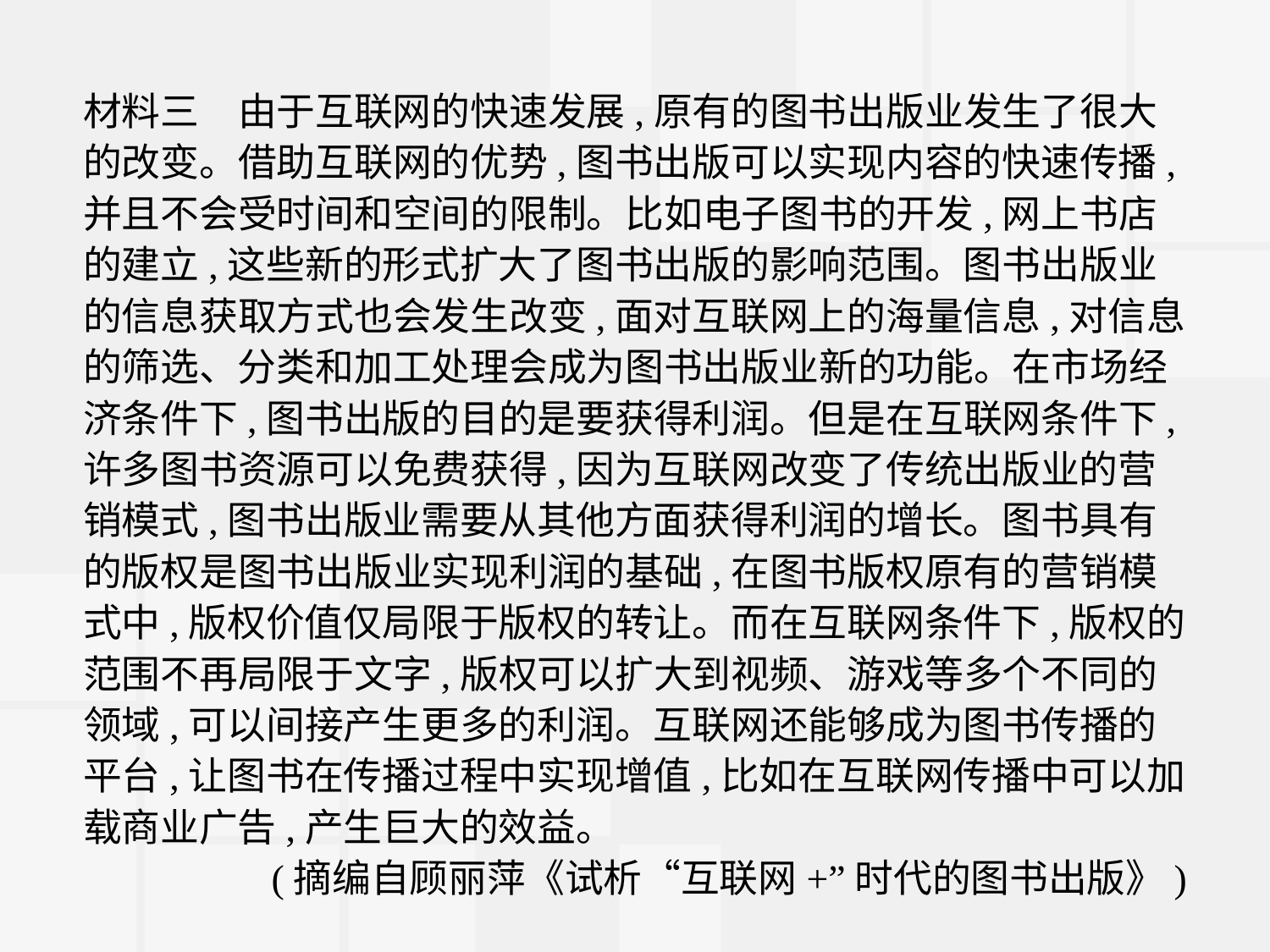

材料三　由于互联网的快速发展,原有的图书出版业发生了很大的改变。借助互联网的优势,图书出版可以实现内容的快速传播,并且不会受时间和空间的限制。比如电子图书的开发,网上书店的建立,这些新的形式扩大了图书出版的影响范围。图书出版业的信息获取方式也会发生改变,面对互联网上的海量信息,对信息的筛选、分类和加工处理会成为图书出版业新的功能。在市场经济条件下,图书出版的目的是要获得利润。但是在互联网条件下,许多图书资源可以免费获得,因为互联网改变了传统出版业的营销模式,图书出版业需要从其他方面获得利润的增长。图书具有的版权是图书出版业实现利润的基础,在图书版权原有的营销模式中,版权价值仅局限于版权的转让。而在互联网条件下,版权的范围不再局限于文字,版权可以扩大到视频、游戏等多个不同的领域,可以间接产生更多的利润。互联网还能够成为图书传播的平台,让图书在传播过程中实现增值,比如在互联网传播中可以加载商业广告,产生巨大的效益。
(摘编自顾丽萍《试析“互联网+”时代的图书出版》)